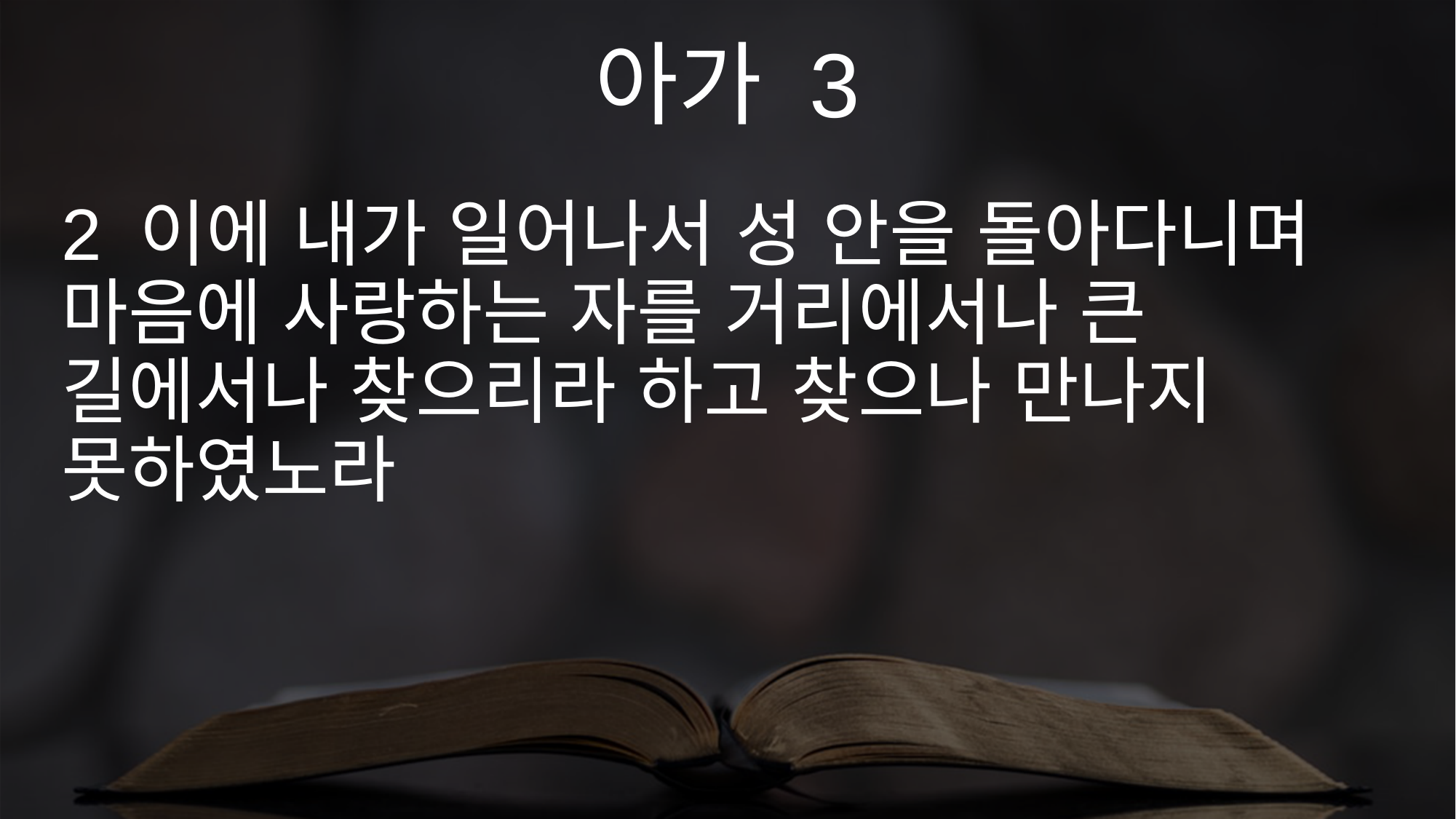

아가 3
2 이에 내가 일어나서 성 안을 돌아다니며 마음에 사랑하는 자를 거리에서나 큰 길에서나 찾으리라 하고 찾으나 만나지 못하였노라